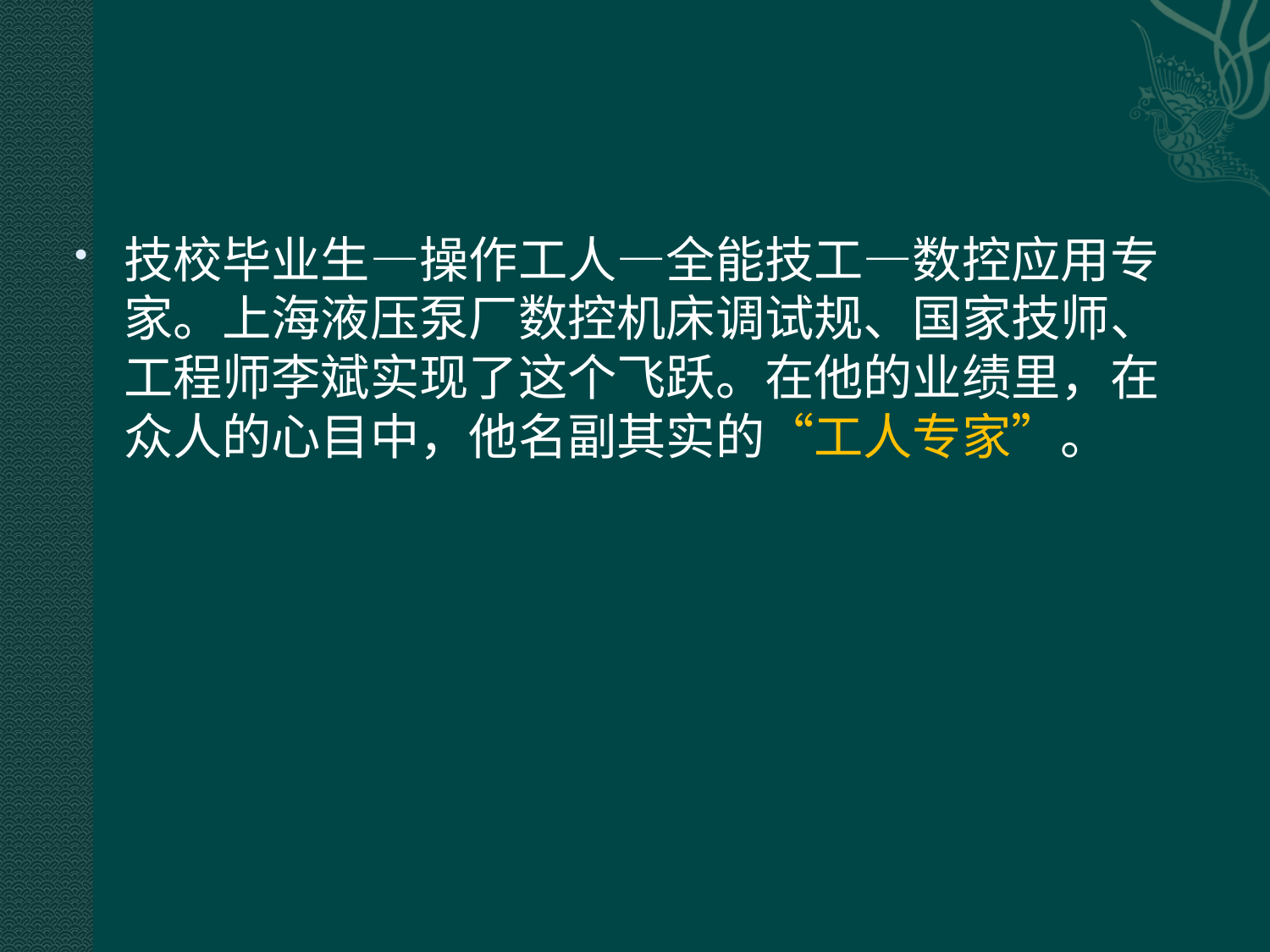

#
技校毕业生—操作工人—全能技工—数控应用专家。上海液压泵厂数控机床调试规、国家技师、工程师李斌实现了这个飞跃。在他的业绩里，在众人的心目中，他名副其实的“工人专家”。